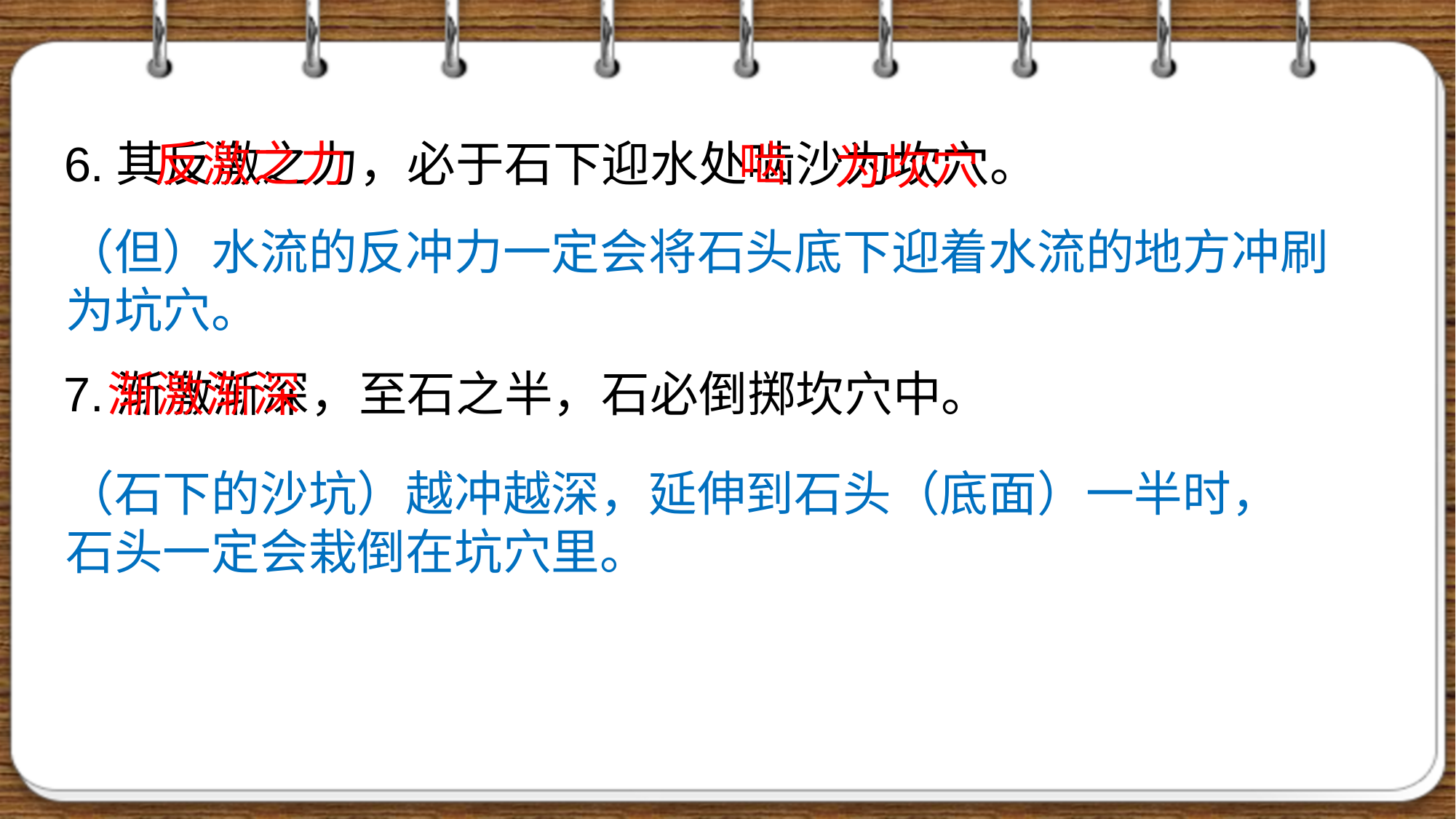

6.其反激之力，必于石下迎水处啮沙为坎穴。
反激之力
啮
为坎穴
（但）水流的反冲力一定会将石头底下迎着水流的地方冲刷为坑穴。
渐激渐深
7.渐激渐深，至石之半，石必倒掷坎穴中。
（石下的沙坑）越冲越深，延伸到石头（底面）一半时，石头一定会栽倒在坑穴里。